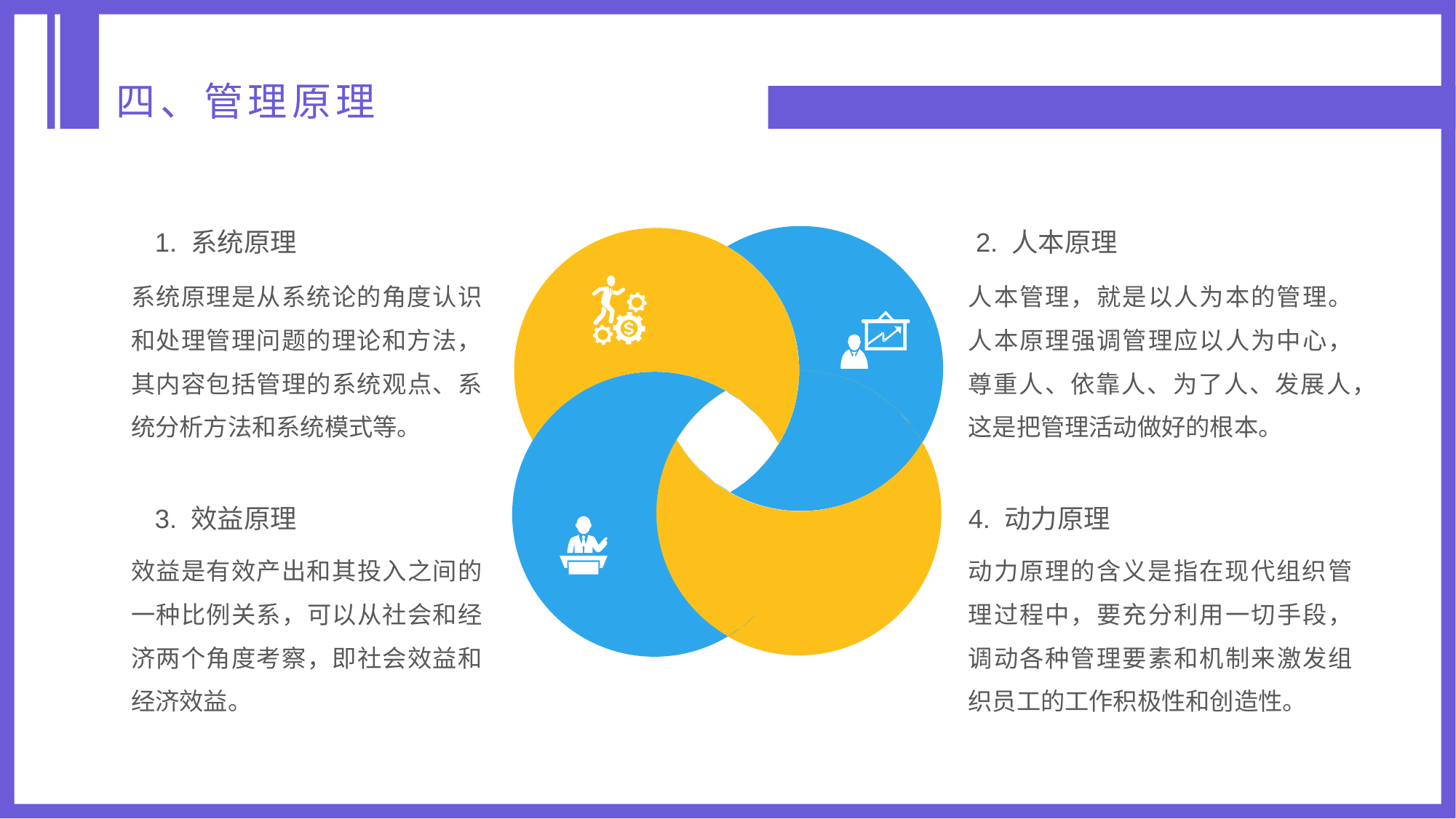

四、管理原理
1. 系统原理
 2. 人本原理

系统原理是从系统论的角度认识和处理管理问题的理论和方法，其内容包括管理的系统观点、系统分析方法和系统模式等。
人本管理，就是以人为本的管理。人本原理强调管理应以人为中心，尊重人、依靠人、为了人、发展人，这是把管理活动做好的根本。

3. 效益原理
4. 动力原理

效益是有效产出和其投入之间的一种比例关系，可以从社会和经济两个角度考察，即社会效益和经济效益。
动力原理的含义是指在现代组织管理过程中，要充分利用一切手段，调动各种管理要素和机制来激发组织员工的工作积极性和创造性。